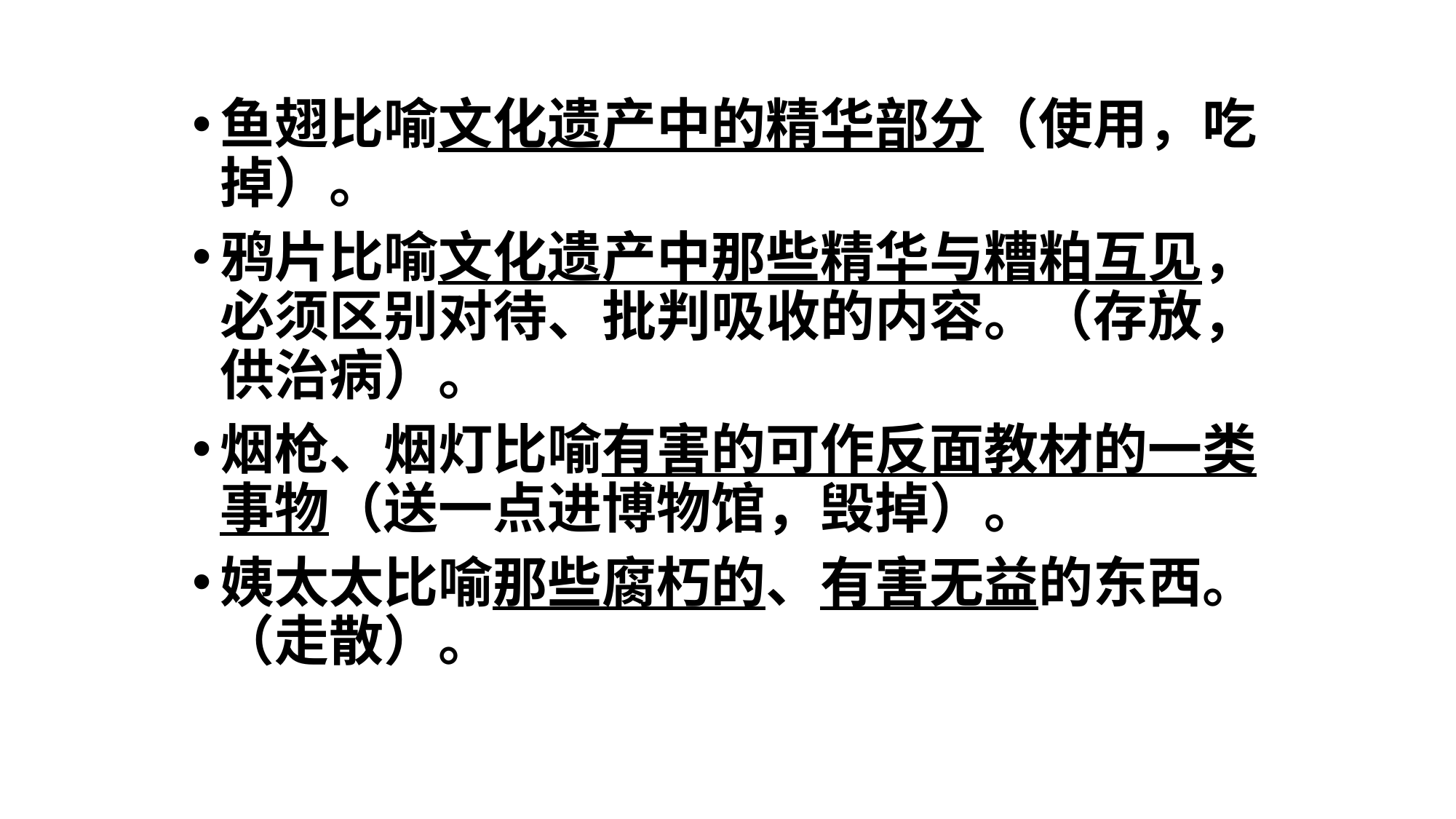

鱼翅比喻文化遗产中的精华部分（使用，吃掉）。
鸦片比喻文化遗产中那些精华与糟粕互见，必须区别对待、批判吸收的内容。（存放，供治病）。
烟枪、烟灯比喻有害的可作反面教材的一类事物（送一点进博物馆，毁掉）。
姨太太比喻那些腐朽的、有害无益的东西。（走散）。